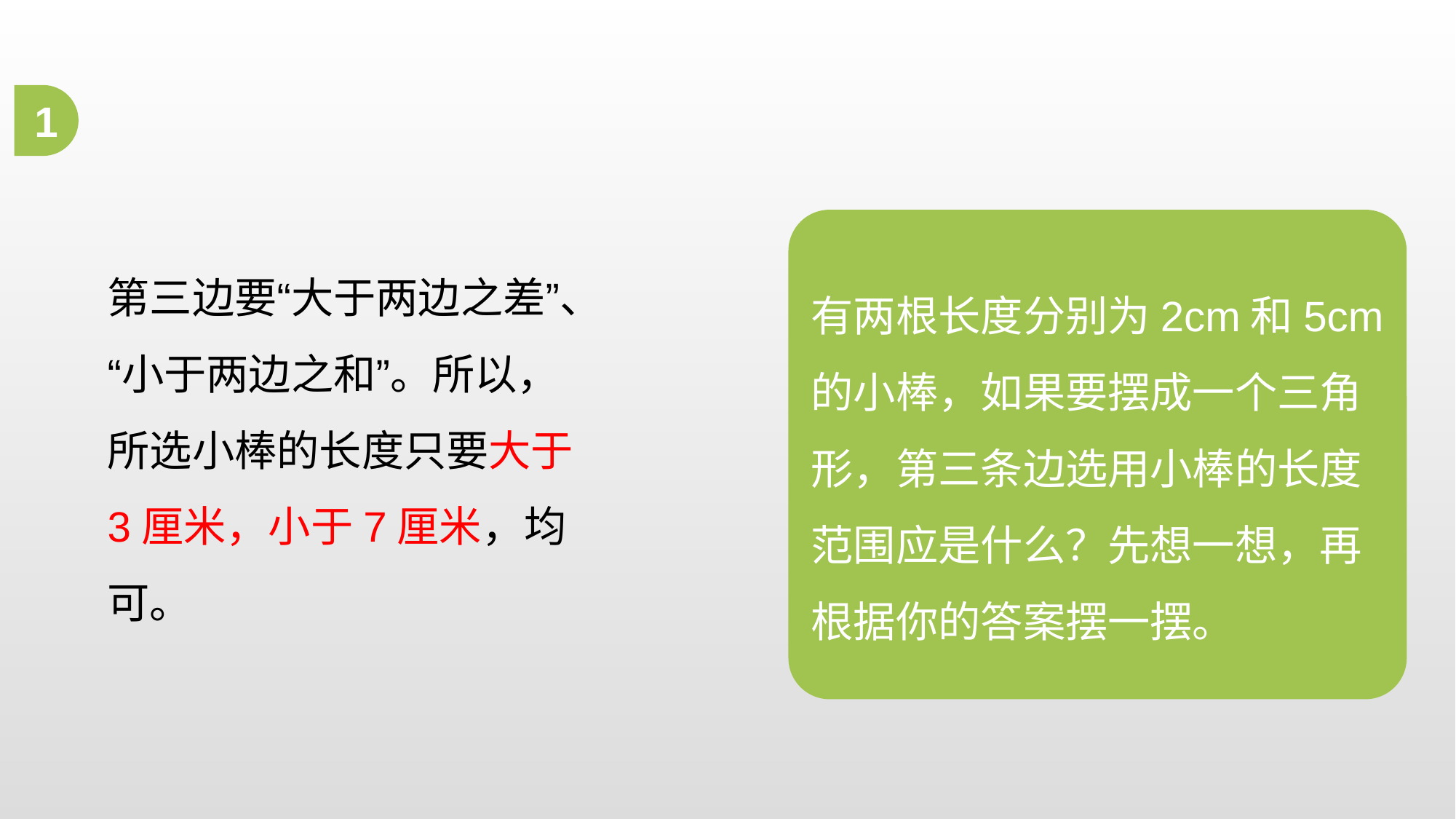

1
有两根长度分别为2cm和5cm的小棒，如果要摆成一个三角形，第三条边选用小棒的长度范围应是什么？先想一想，再根据你的答案摆一摆。
第三边要“大于两边之差”、“小于两边之和”。所以，所选小棒的长度只要大于3厘米，小于7厘米，均可。